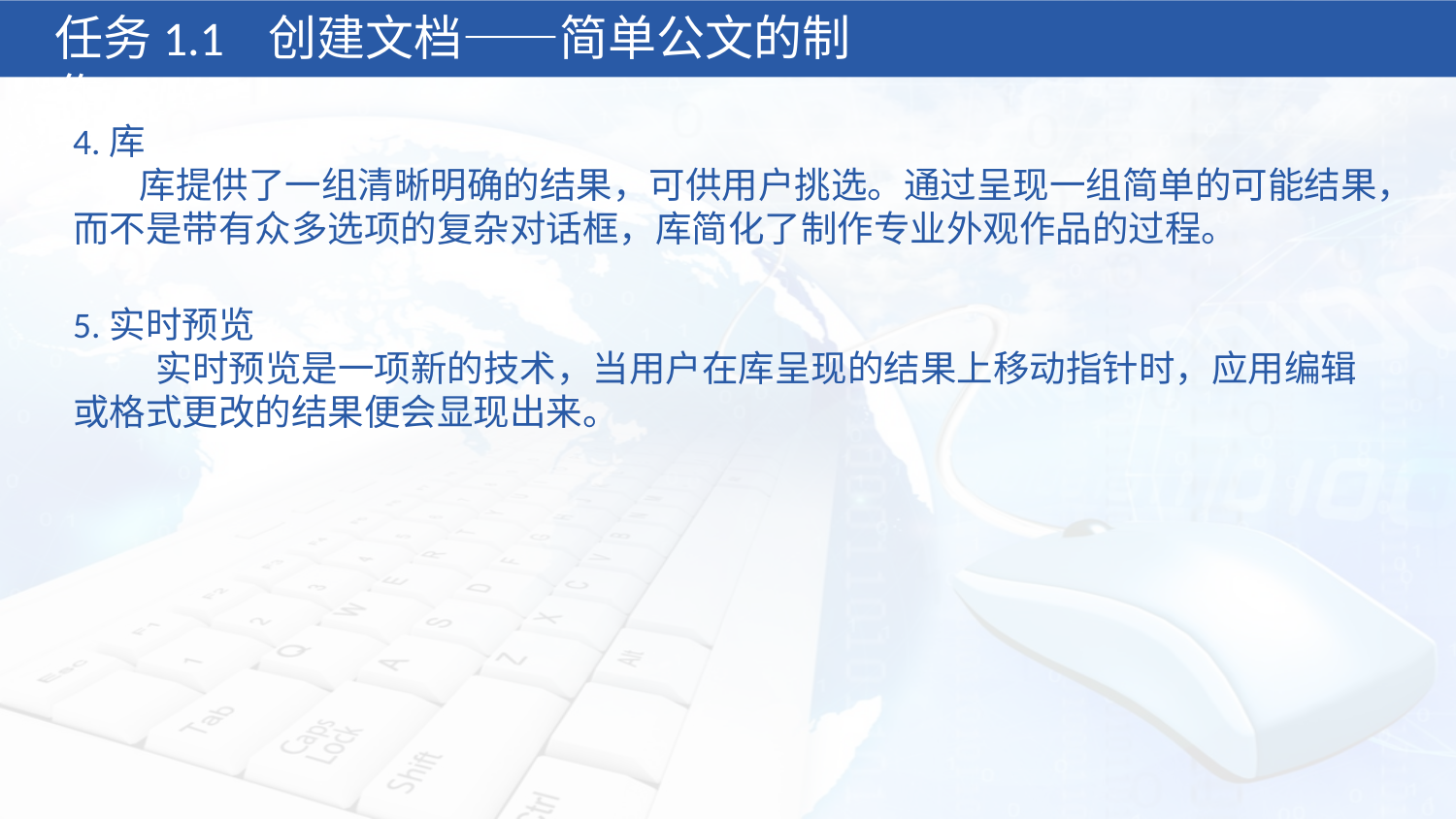

任务1.1   创建文档——简单公文的制作
4.库
       库提供了一组清晰明确的结果，可供用户挑选。通过呈现一组简单的可能结果，而不是带有众多选项的复杂对话框，库简化了制作专业外观作品的过程。
5.实时预览
         实时预览是一项新的技术，当用户在库呈现的结果上移动指针时，应用编辑或格式更改的结果便会显现出来。